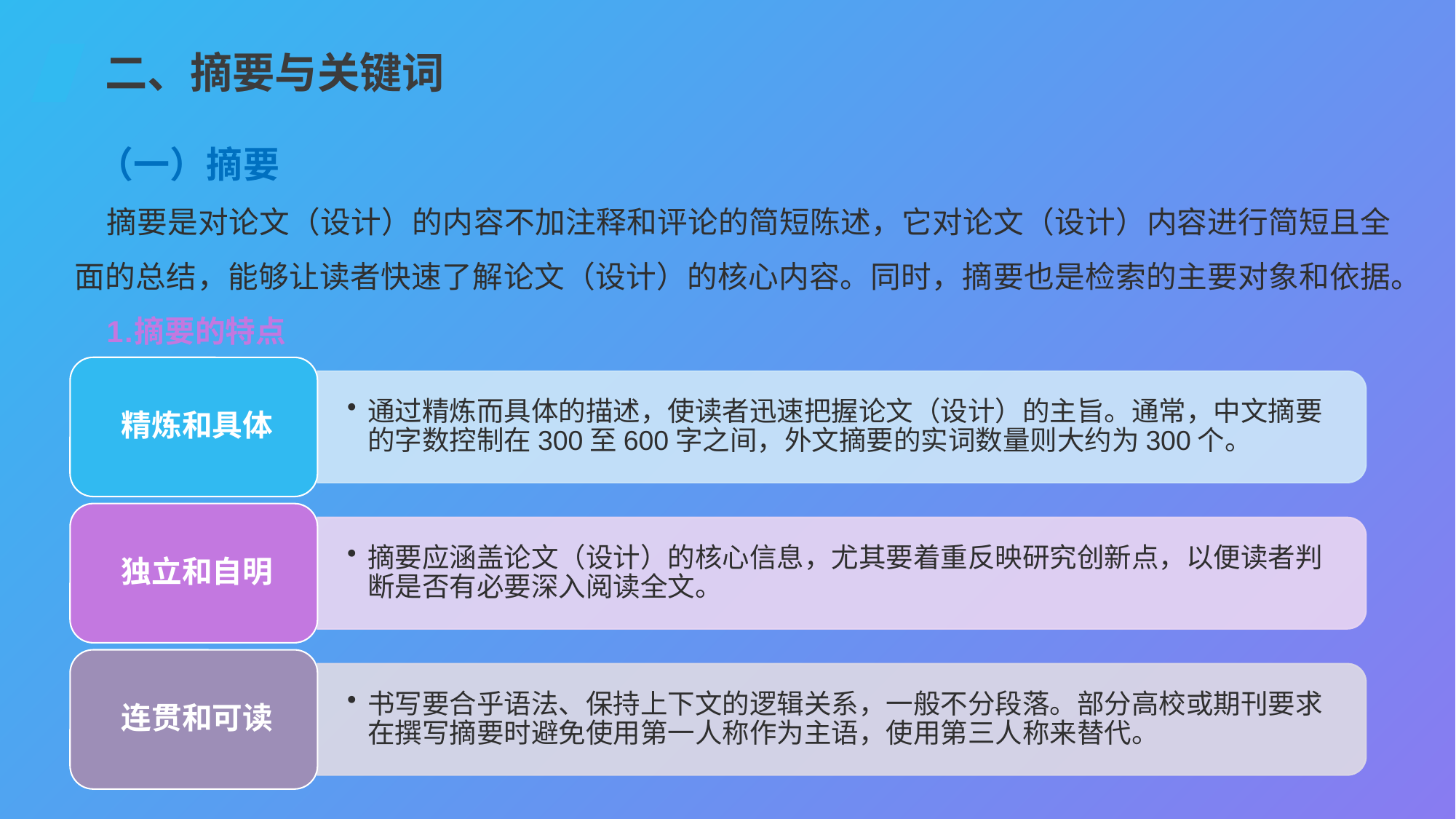

二、摘要与关键词
（一）摘要
摘要是对论文（设计）的内容不加注释和评论的简短陈述，它对论文（设计）内容进行简短且全面的总结，能够让读者快速了解论文（设计）的核心内容。同时，摘要也是检索的主要对象和依据。
摘要的特点
通过精炼而具体的描述，使读者迅速把握论文（设计）的主旨。通常，中文摘要的字数控制在300至600字之间，外文摘要的实词数量则大约为300个。
精炼和具体
摘要应涵盖论文（设计）的核心信息，尤其要着重反映研究创新点，以便读者判断是否有必要深入阅读全文。
独立和自明
书写要合乎语法、保持上下文的逻辑关系，一般不分段落。部分高校或期刊要求在撰写摘要时避免使用第一人称作为主语，使用第三人称来替代。
连贯和可读